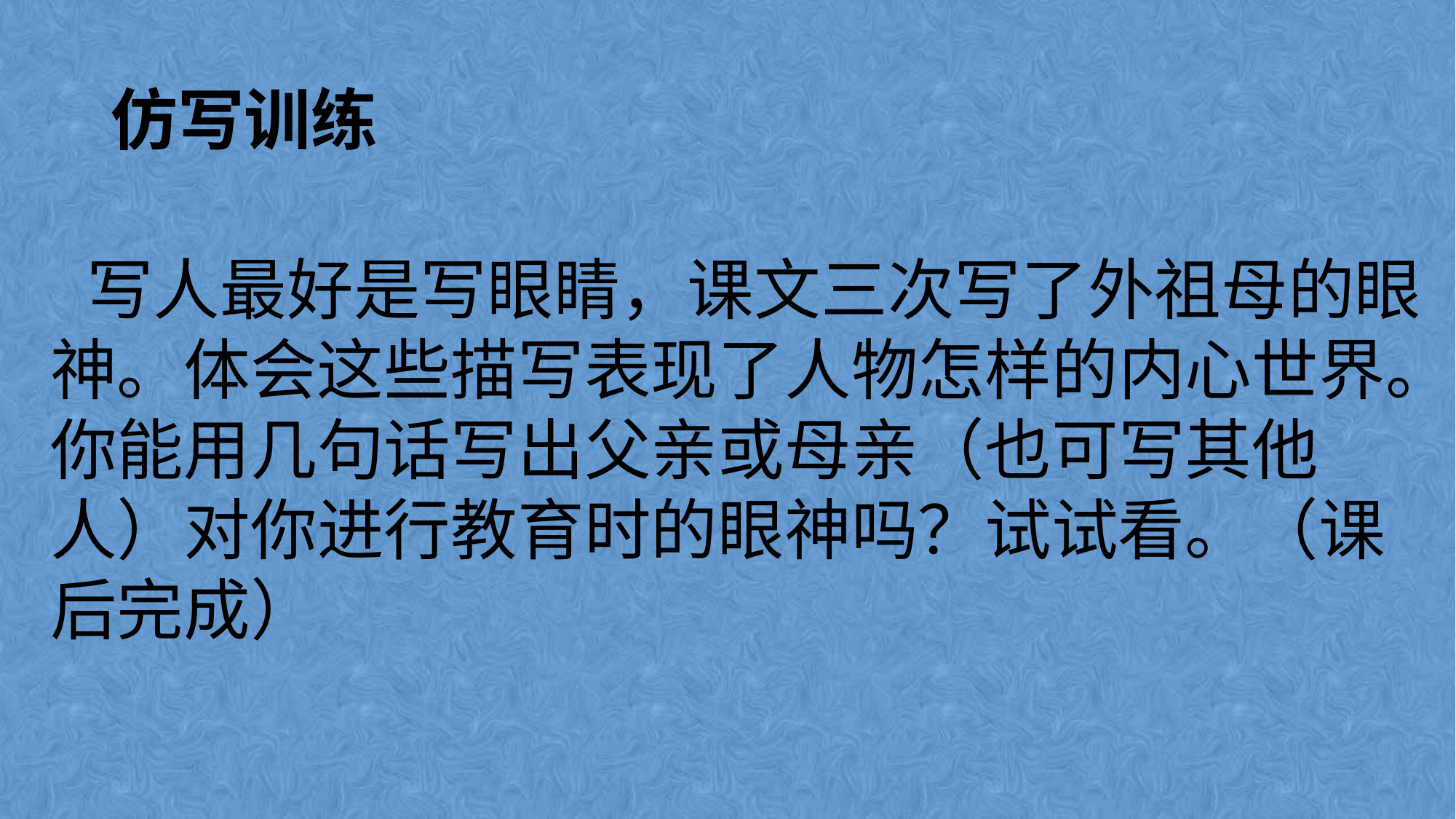

# 仿写训练

写人最好是写眼睛，课文三次写了外祖母的眼神。体会这些描写表现了人物怎样的内心世界。你能用几句话写出父亲或母亲（也可写其他人）对你进行教育时的眼神吗？试试看。（课后完成）